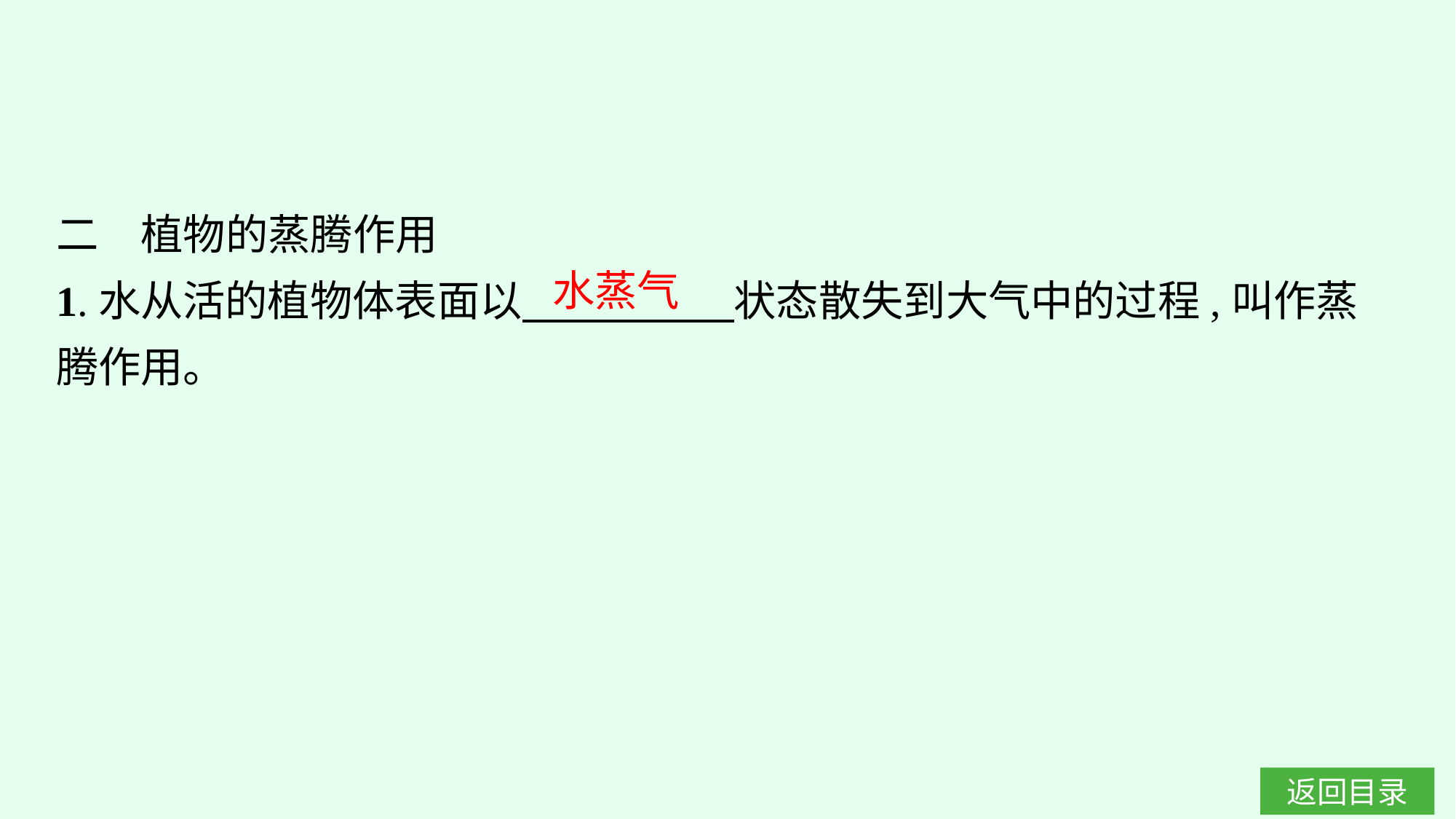

二　植物的蒸腾作用
1.水从活的植物体表面以　　　　　状态散失到大气中的过程,叫作蒸腾作用。
水蒸气